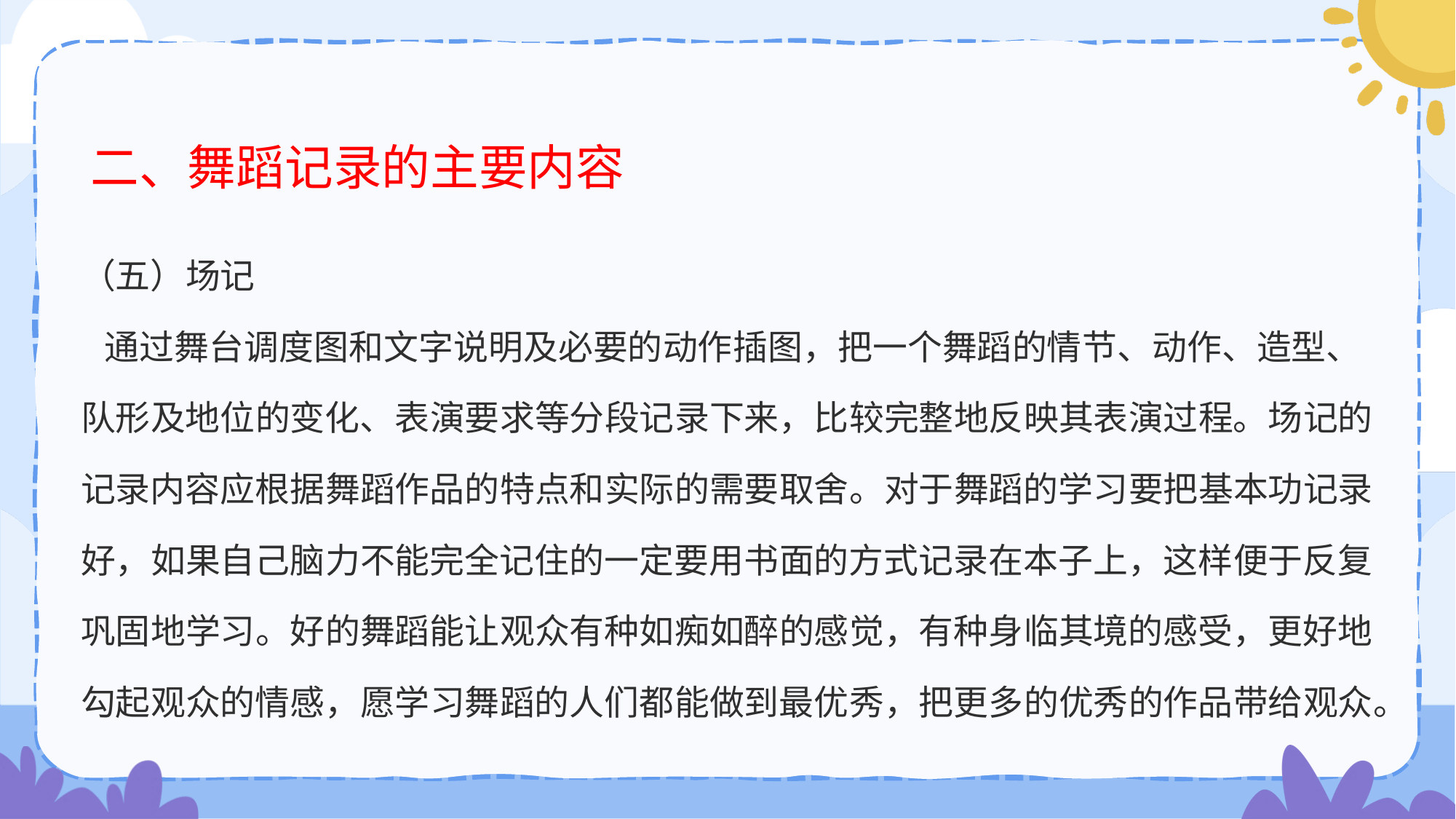

# 二、舞蹈记录的主要内容
（五）场记
   通过舞台调度图和文字说明及必要的动作插图，把一个舞蹈的情节、动作、造型、队形及地位的变化、表演要求等分段记录下来，比较完整地反映其表演过程。场记的记录内容应根据舞蹈作品的特点和实际的需要取舍。对于舞蹈的学习要把基本功记录好，如果自己脑力不能完全记住的一定要用书面的方式记录在本子上，这样便于反复巩固地学习。好的舞蹈能让观众有种如痴如醉的感觉，有种身临其境的感受，更好地勾起观众的情感，愿学习舞蹈的人们都能做到最优秀，把更多的优秀的作品带给观众。